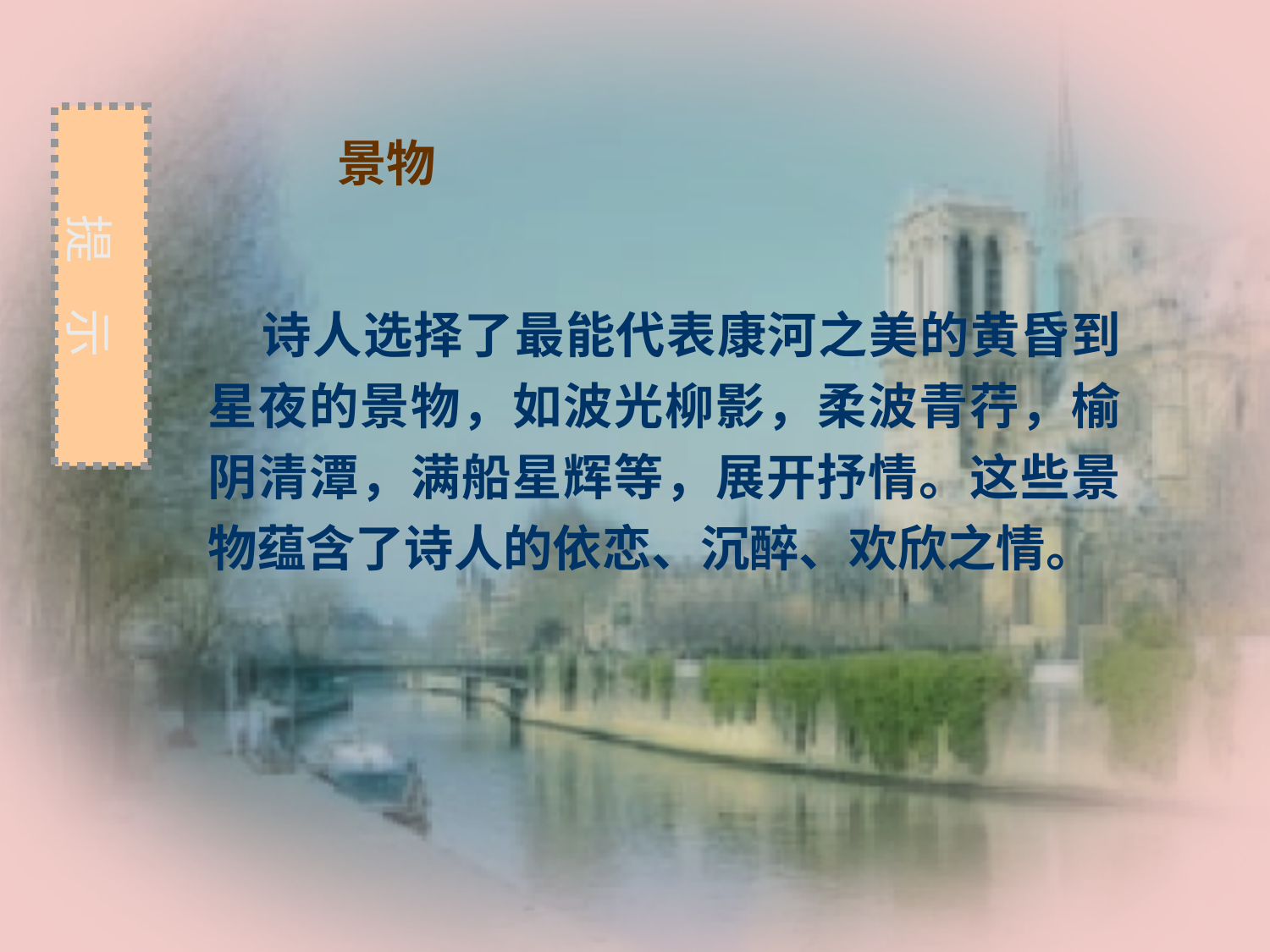

提    示
景物
    诗人选择了最能代表康河之美的黄昏到星夜的景物，如波光柳影，柔波青荇，榆阴清潭，满船星辉等，展开抒情。这些景物蕴含了诗人的依恋、沉醉、欢欣之情。